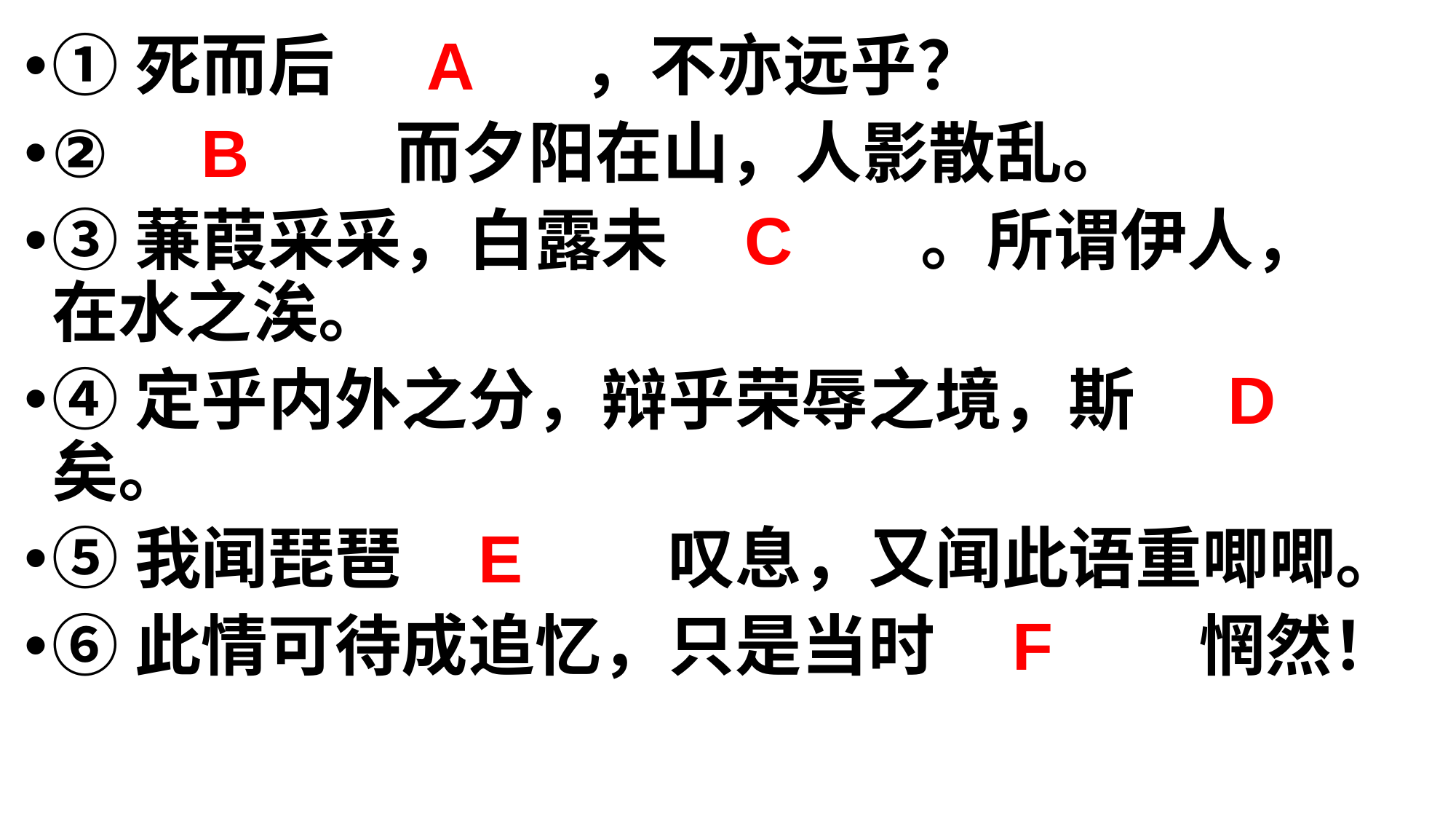

①死而后     A     ，不亦远乎？
②     B       而夕阳在山，人影散乱。
③蒹葭采采，白露未    C      。所谓伊人，在水之涘。
④定乎内外之分，辩乎荣辱之境，斯     D     矣。
⑤我闻琵琶    E       叹息，又闻此语重唧唧。
⑥此情可待成追忆，只是当时    F       惘然！